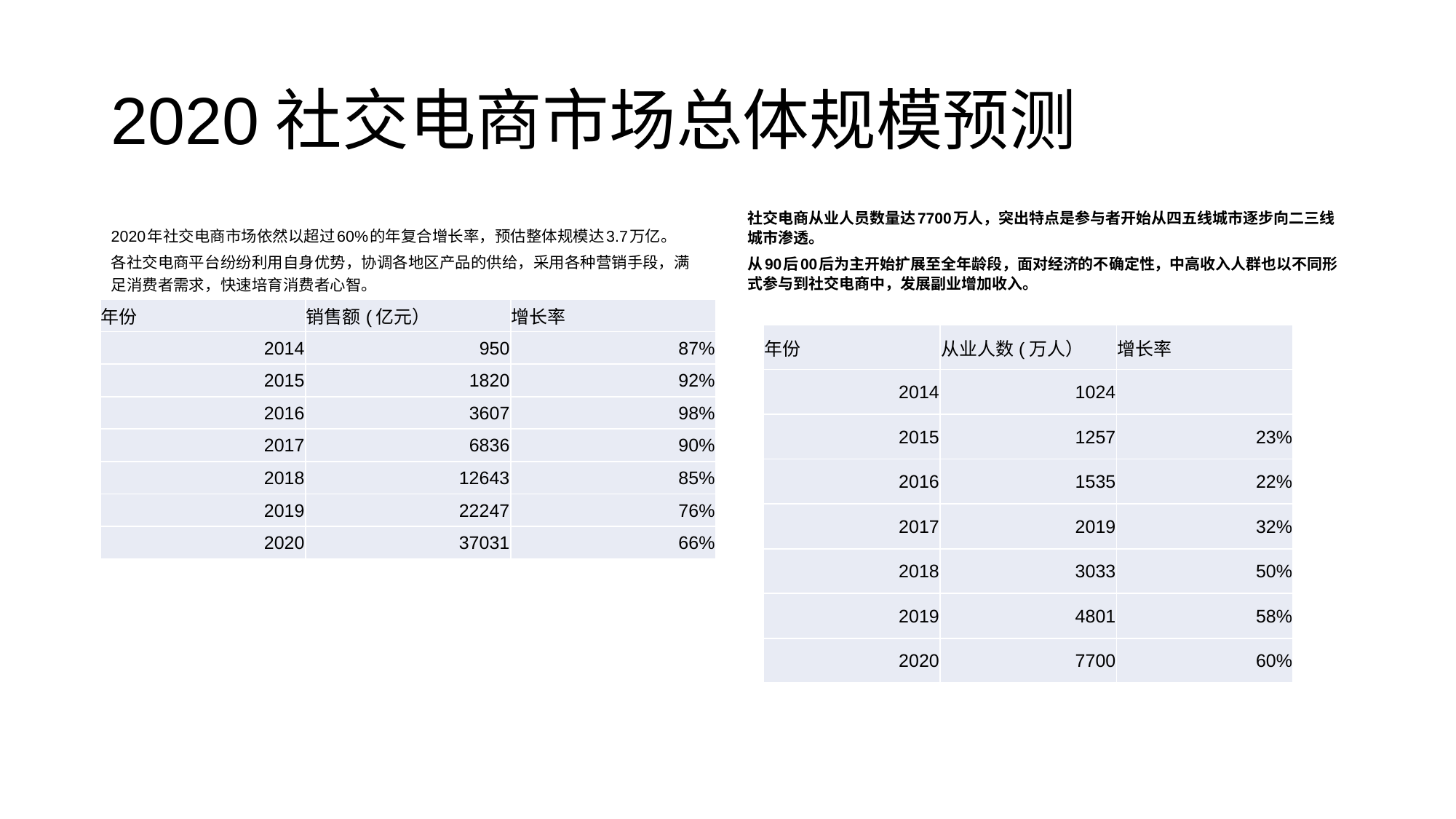

# 2020社交电商市场总体规模预测
2020年社交电商市场依然以超过60%的年复合增长率，预估整体规模达3.7万亿。
各社交电商平台纷纷利用自身优势，协调各地区产品的供给，采用各种营销手段，满足消费者需求，快速培育消费者心智。
社交电商从业人员数量达7700万人，突出特点是参与者开始从四五线城市逐步向二三线城市渗透。
从90后00后为主开始扩展至全年龄段，面对经济的不确定性，中高收入人群也以不同形式参与到社交电商中，发展副业增加收入。
| 年份 | 销售额(亿元） | 增长率 |
| --- | --- | --- |
| 2014 | 950 | 87% |
| 2015 | 1820 | 92% |
| 2016 | 3607 | 98% |
| 2017 | 6836 | 90% |
| 2018 | 12643 | 85% |
| 2019 | 22247 | 76% |
| 2020 | 37031 | 66% |
| 年份 | 从业人数(万人） | 增长率 |
| --- | --- | --- |
| 2014 | 1024 |  |
| 2015 | 1257 | 23% |
| 2016 | 1535 | 22% |
| 2017 | 2019 | 32% |
| 2018 | 3033 | 50% |
| 2019 | 4801 | 58% |
| 2020 | 7700 | 60% |